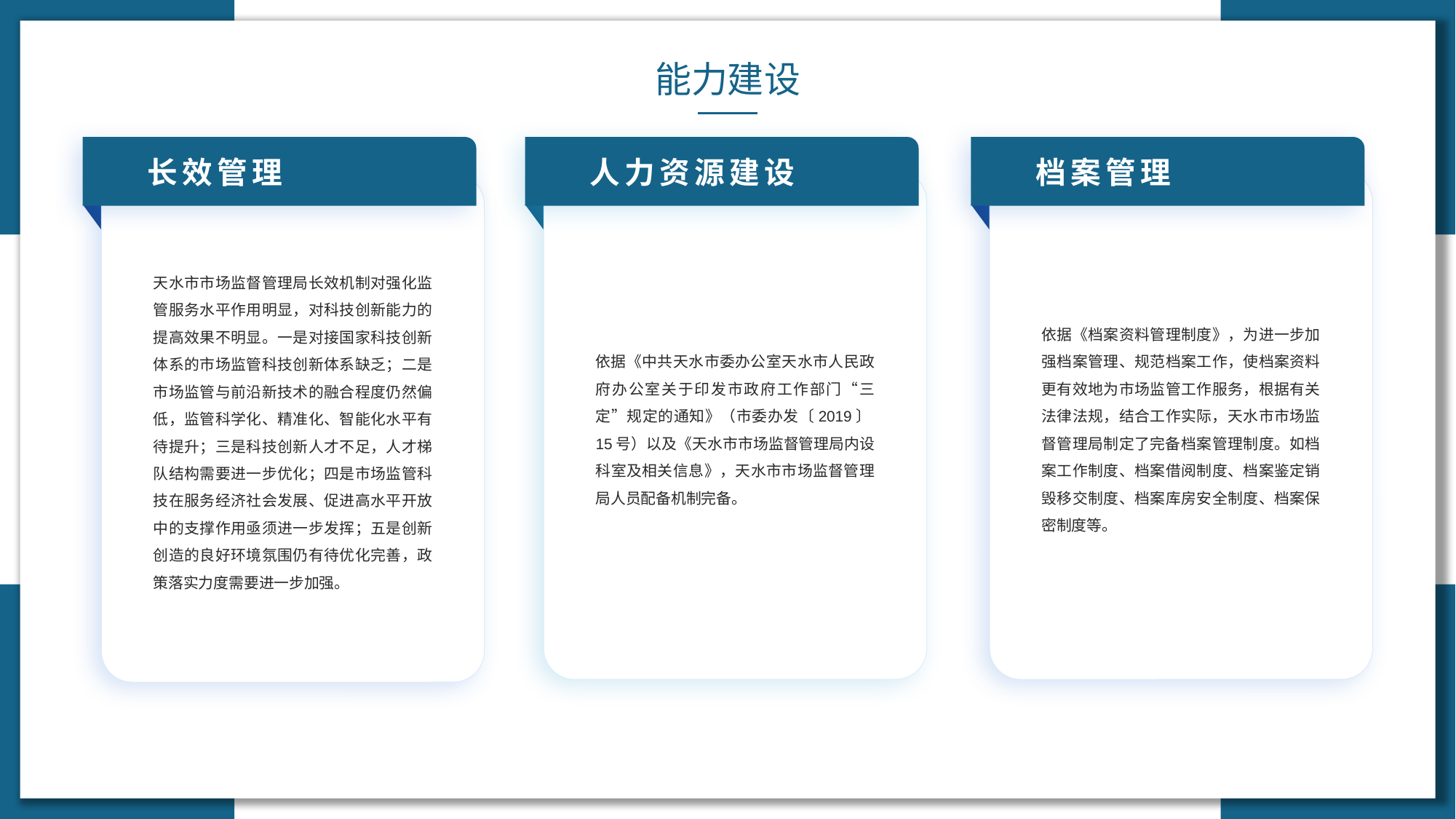

能力建设
长效管理
人力资源建设
档案管理
依据《中共天水市委办公室天水市人民政府办公室关于印发市政府工作部门“三定”规定的通知》（市委办发〔2019〕15号）以及《天水市市场监督管理局内设科室及相关信息》，天水市市场监督管理局人员配备机制完备。
依据《档案资料管理制度》，为进一步加强档案管理、规范档案工作，使档案资料更有效地为市场监管工作服务，根据有关法律法规，结合工作实际，天水市市场监督管理局制定了完备档案管理制度。如档案工作制度、档案借阅制度、档案鉴定销毁移交制度、档案库房安全制度、档案保密制度等。
天水市市场监督管理局长效机制对强化监管服务水平作用明显，对科技创新能力的提高效果不明显。一是对接国家科技创新体系的市场监管科技创新体系缺乏；二是市场监管与前沿新技术的融合程度仍然偏低，监管科学化、精准化、智能化水平有待提升；三是科技创新人才不足，人才梯队结构需要进一步优化；四是市场监管科技在服务经济社会发展、促进高水平开放中的支撑作用亟须进一步发挥；五是创新创造的良好环境氛围仍有待优化完善，政策落实力度需要进一步加强。